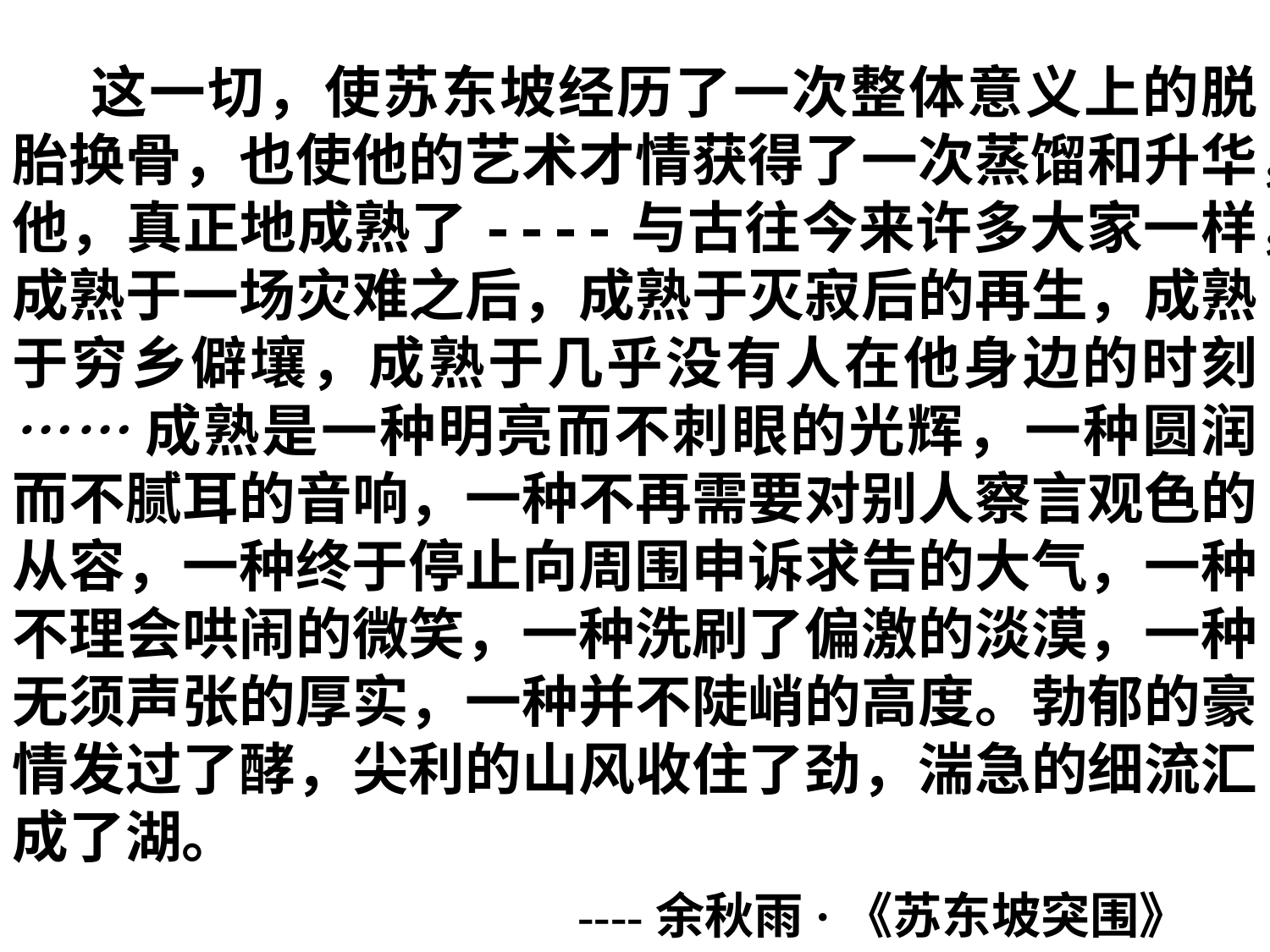

这一切，使苏东坡经历了一次整体意义上的脱胎换骨，也使他的艺术才情获得了一次蒸馏和升华，他，真正地成熟了----与古往今来许多大家一样，成熟于一场灾难之后，成熟于灭寂后的再生，成熟于穷乡僻壤，成熟于几乎没有人在他身边的时刻 …… 成熟是一种明亮而不刺眼的光辉，一种圆润而不腻耳的音响，一种不再需要对别人察言观色的从容，一种终于停止向周围申诉求告的大气，一种不理会哄闹的微笑，一种洗刷了偏激的淡漠，一种无须声张的厚实，一种并不陡峭的高度。勃郁的豪情发过了酵，尖利的山风收住了劲，湍急的细流汇成了湖。

          ----余秋雨·《苏东坡突围》